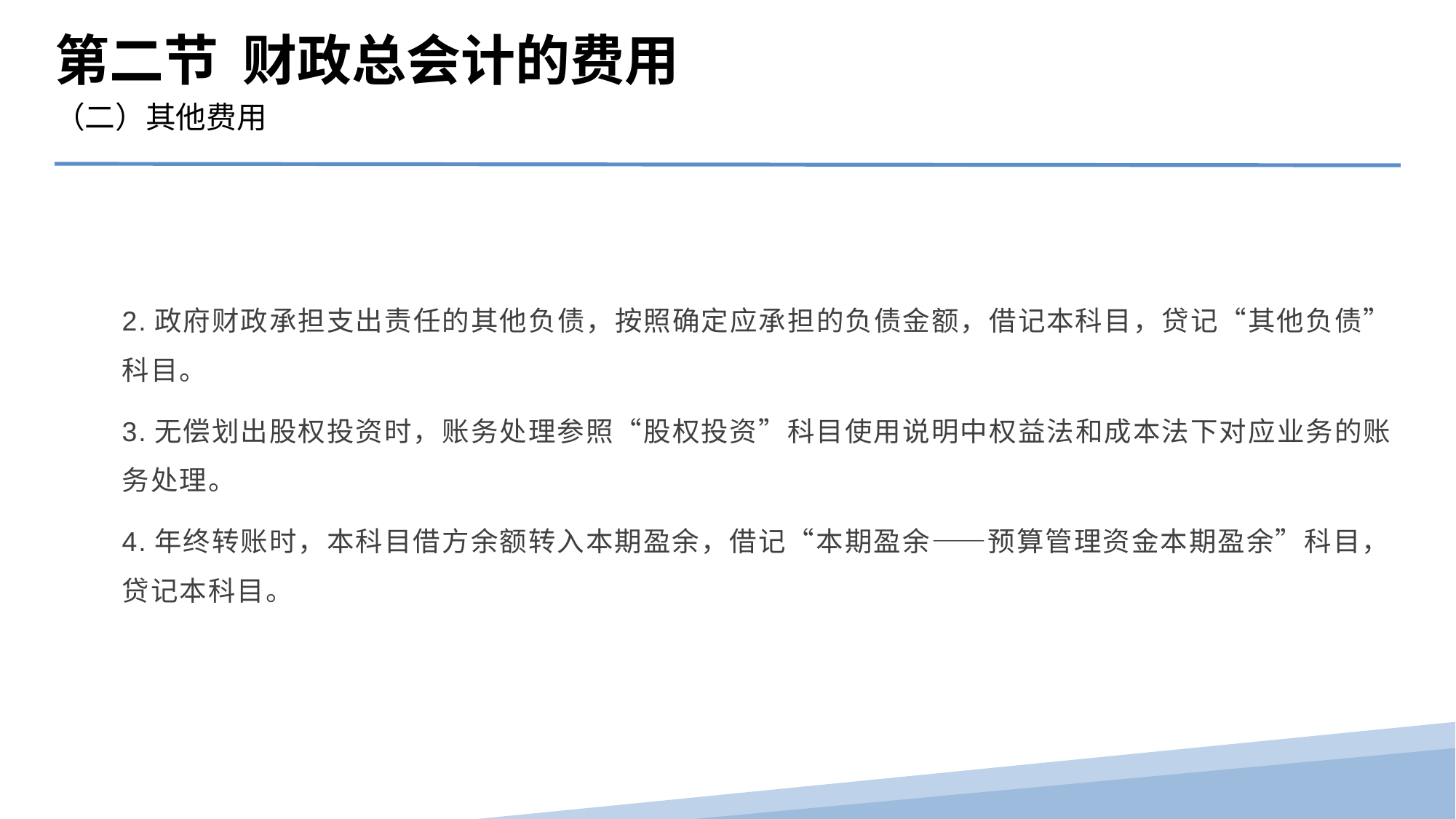

第二节  财政总会计的费用
（二）其他费用
2.政府财政承担支出责任的其他负债，按照确定应承担的负债金额，借记本科目，贷记“其他负债”科目。
3.无偿划出股权投资时，账务处理参照“股权投资”科目使用说明中权益法和成本法下对应业务的账务处理。
4.年终转账时，本科目借方余额转入本期盈余，借记“本期盈余——预算管理资金本期盈余”科目，贷记本科目。